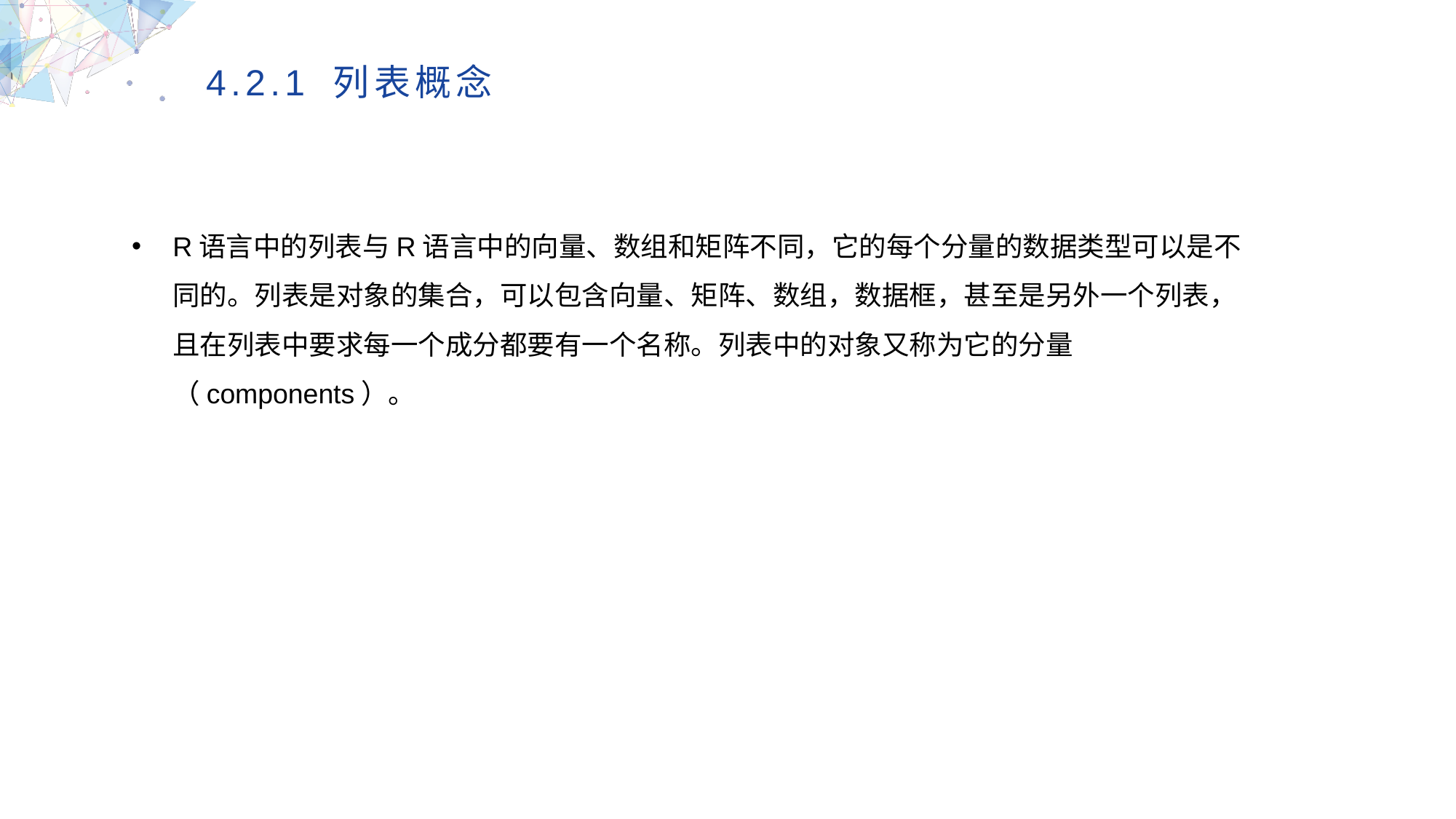

4.2.1 列表概念
R语言中的列表与R语言中的向量、数组和矩阵不同，它的每个分量的数据类型可以是不同的。列表是对象的集合，可以包含向量、矩阵、数组，数据框，甚至是另外一个列表，且在列表中要求每一个成分都要有一个名称。列表中的对象又称为它的分量（components）。
MULTIPURPOSE PRESENTATION TEMPLATE | UNIQUE DESIGN
Welcome Message
Please replace text, click add relevant headline, modify the text content, also can copy your content to this directly. Please replace text, click add relevant headline, modify the text content, also can copy your content to this directly.